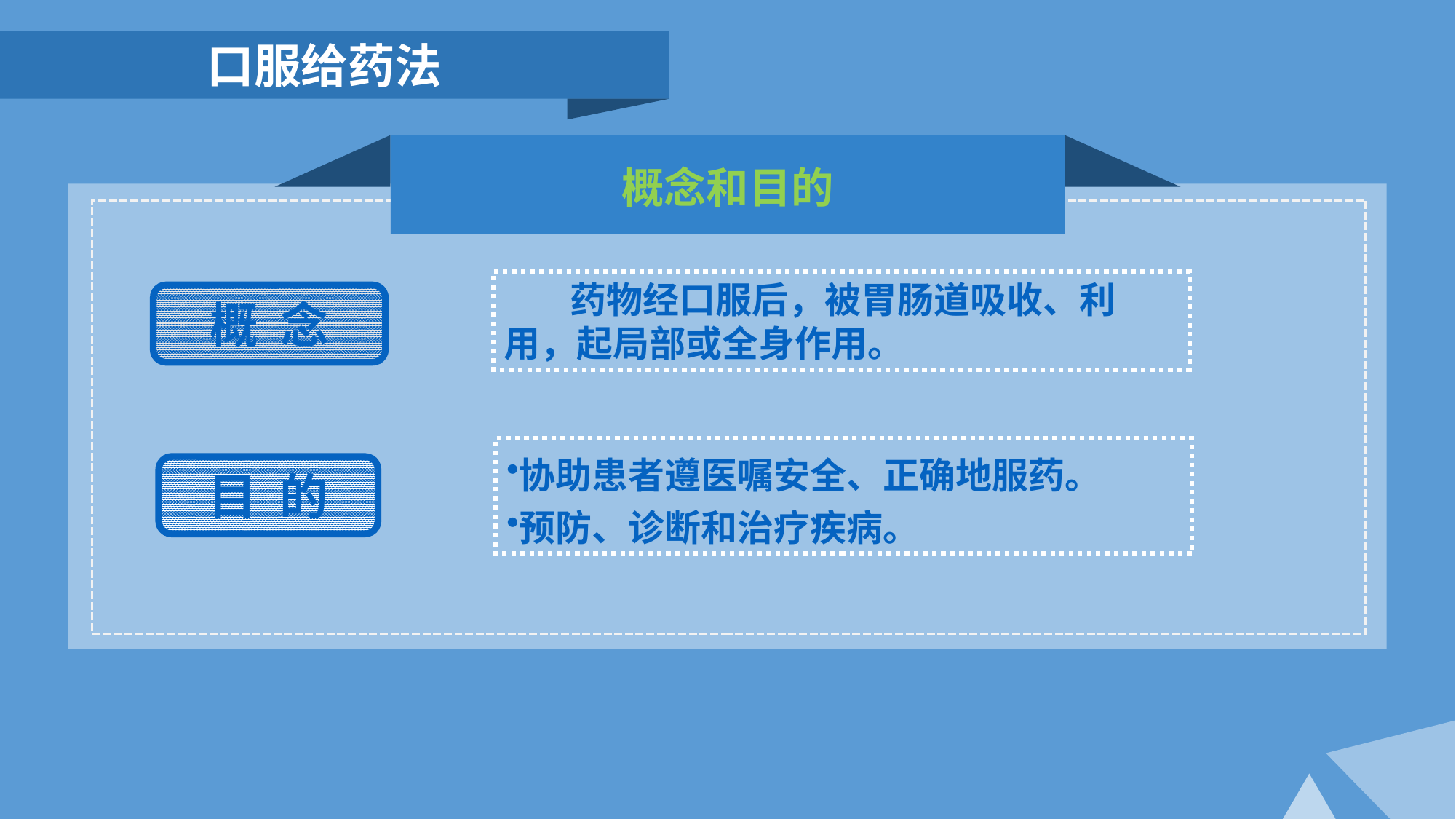

口服给药法

概念和目的

       药物经口服后，被胃肠道吸收、利用，起局部或全身作用。
概  念
协助患者遵医嘱安全、正确地服药。
预防、诊断和治疗疾病。
目  的